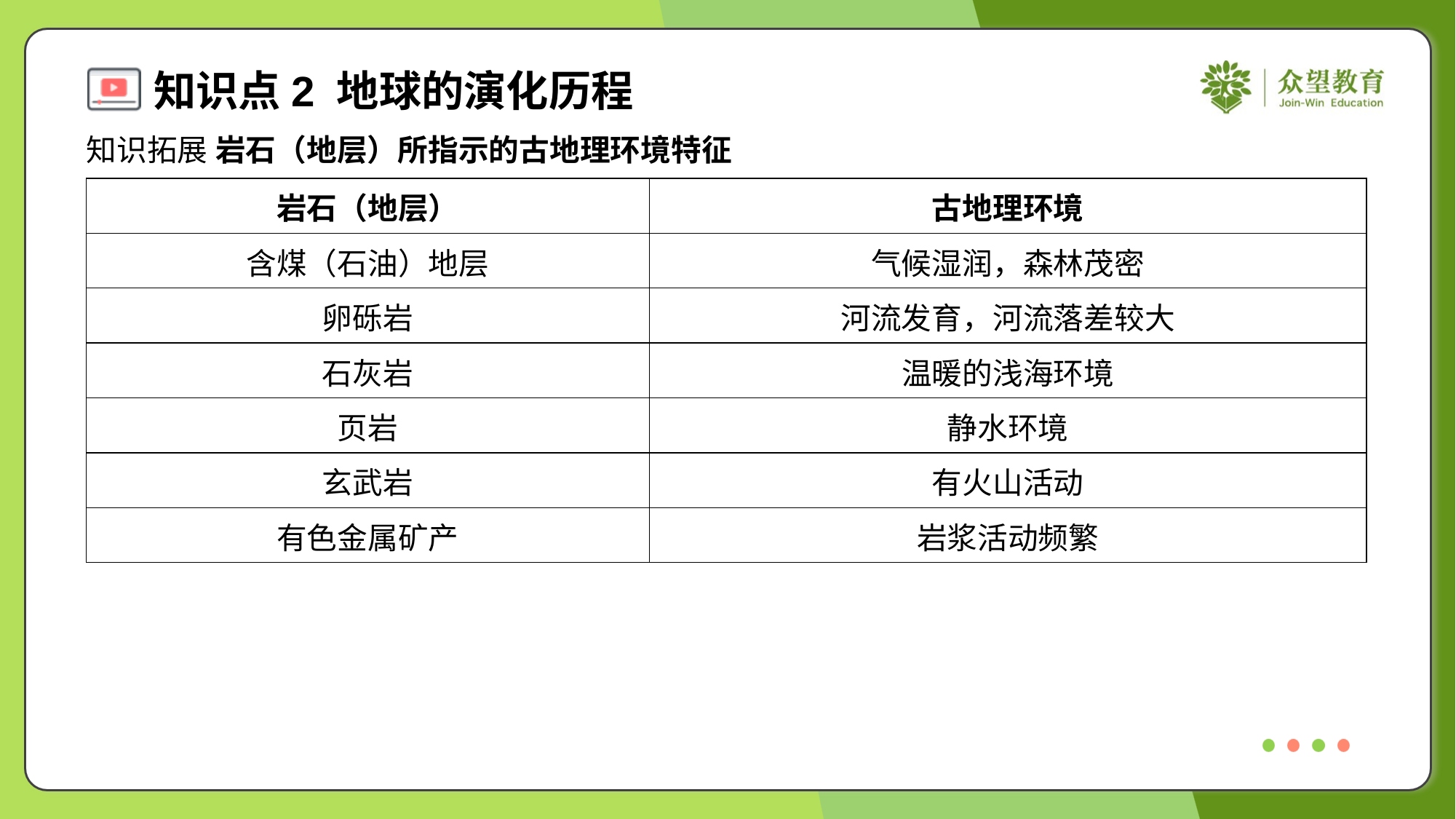

知识拓展 岩石（地层）所指示的古地理环境特征
| 岩石（地层） | 古地理环境 |
| --- | --- |
| 含煤（石油）地层 | 气候湿润，森林茂密 |
| 卵砾岩 | 河流发育，河流落差较大 |
| 石灰岩 | 温暖的浅海环境 |
| 页岩 | 静水环境 |
| 玄武岩 | 有火山活动 |
| 有色金属矿产 | 岩浆活动频繁 |